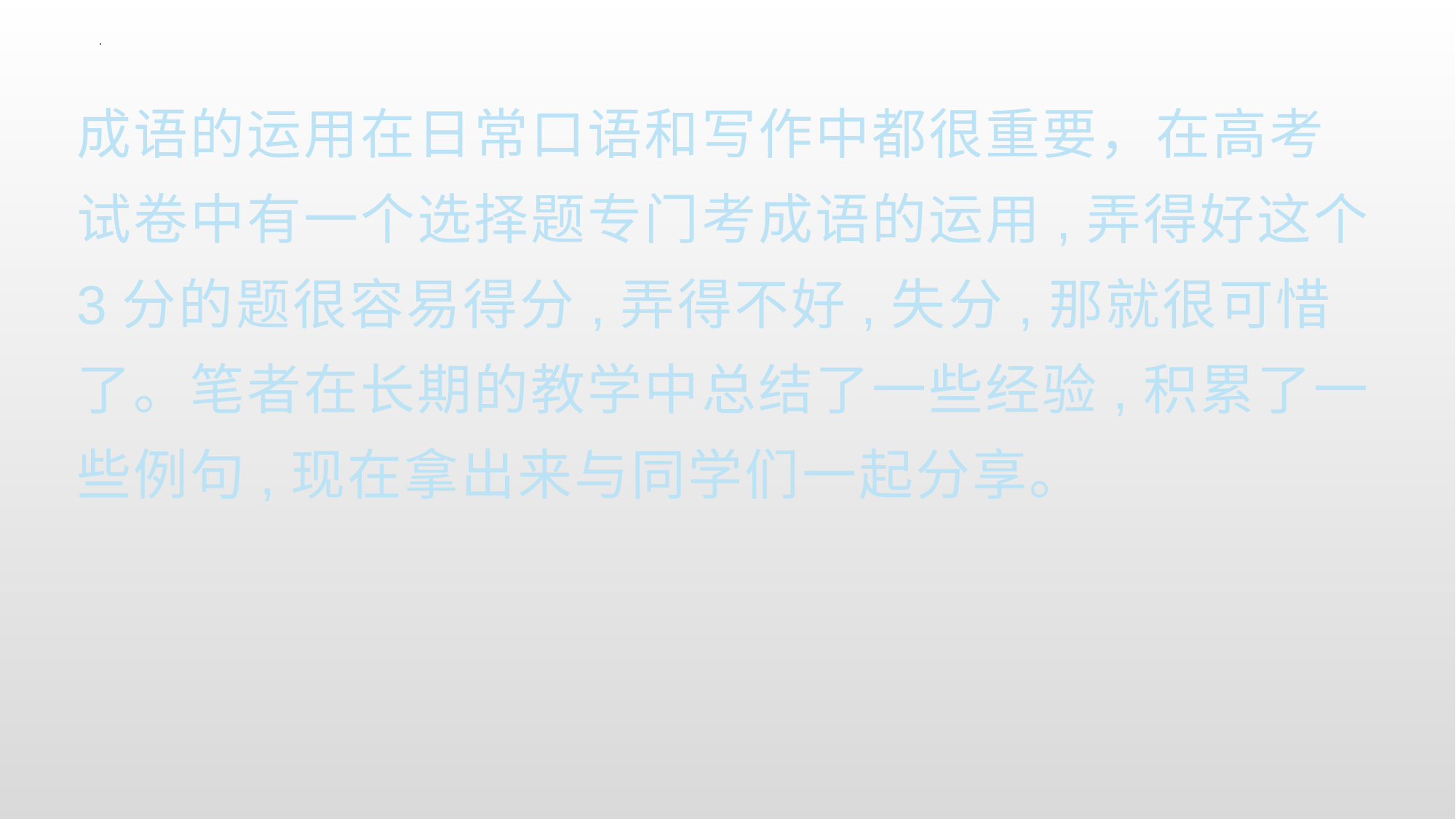

成语的运用在日常口语和写作中都很重要，在高考试卷中有一个选择题专门考成语的运用,弄得好这个3分的题很容易得分,弄得不好,失分,那就很可惜了。笔者在长期的教学中总结了一些经验,积累了一些例句,现在拿出来与同学们一起分享。